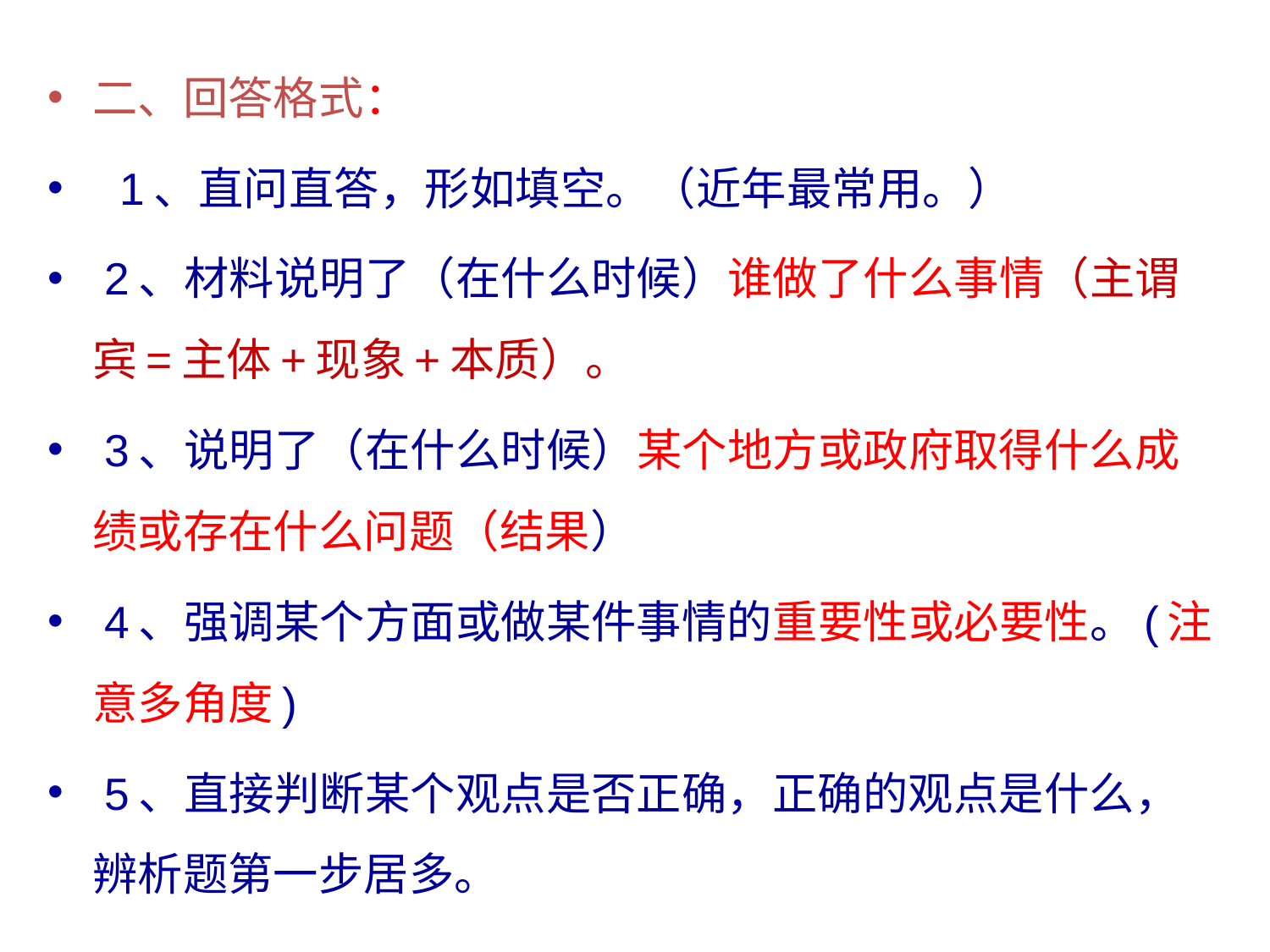

二、回答格式：
 1、直问直答，形如填空。（近年最常用。）
 2、材料说明了（在什么时候）谁做了什么事情（主谓宾=主体+现象+本质）。
 3、说明了（在什么时候）某个地方或政府取得什么成绩或存在什么问题（结果）
 4、强调某个方面或做某件事情的重要性或必要性。(注意多角度)
 5、直接判断某个观点是否正确，正确的观点是什么，辨析题第一步居多。